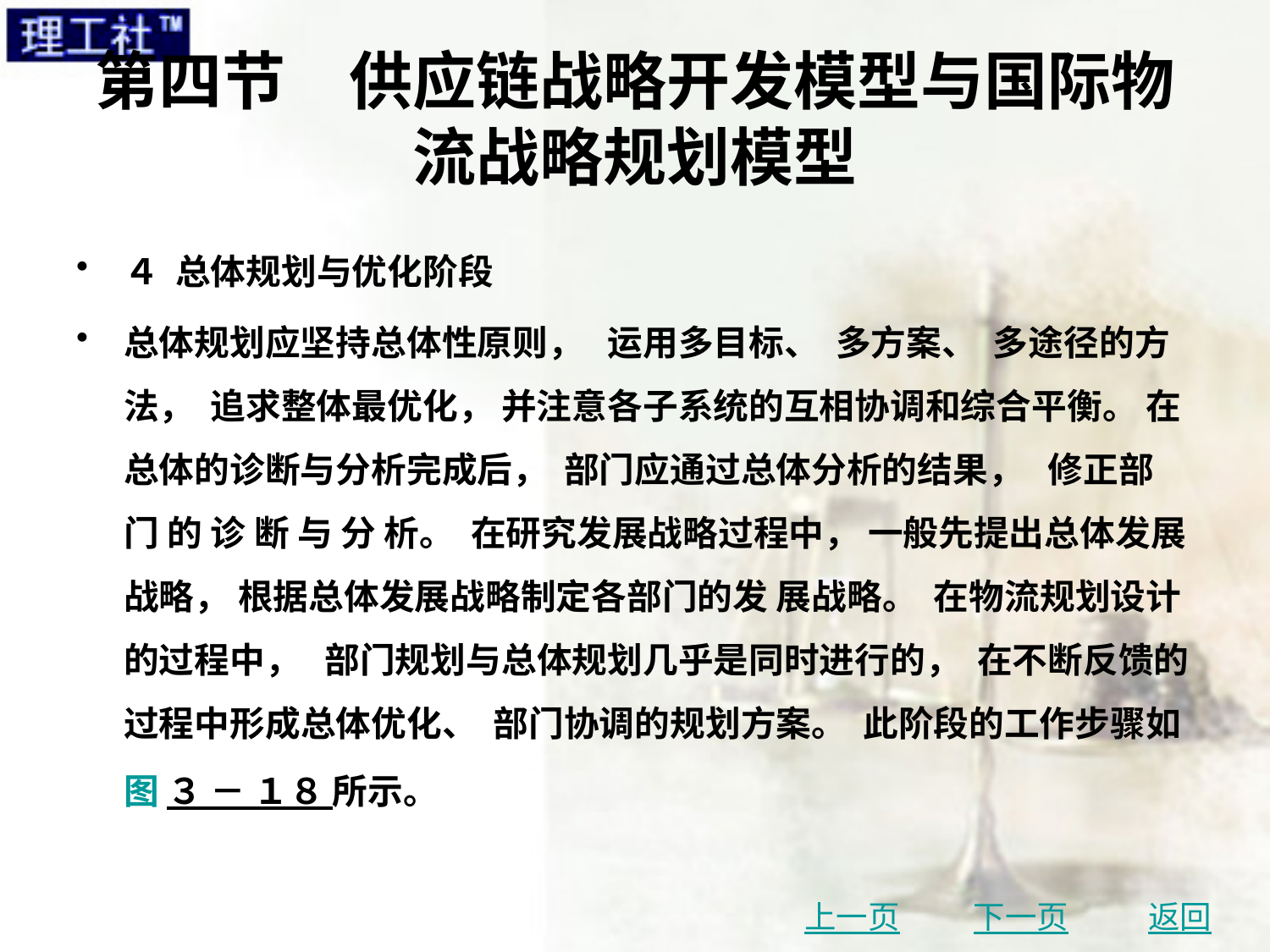

# 第四节　供应链战略开发模型与国际物流战略规划模型
４  总体规划与优化阶段
总体规划应坚持总体性原则，   运用多目标、  多方案、  多途径的方法，  追求整体最优化， 并注意各子系统的互相协调和综合平衡。 在总体的诊断与分析完成后，  部门应通过总体分析的结果，   修正部 门 的 诊 断 与 分 析。  在研究发展战略过程中， 一般先提出总体发展战略， 根据总体发展战略制定各部门的发 展战略。  在物流规划设计的过程中，   部门规划与总体规划几乎是同时进行的，  在不断反馈的 过程中形成总体优化、  部门协调的规划方案。  此阶段的工作步骤如图 ３ － １８ 所示。
上一页
下一页
返回